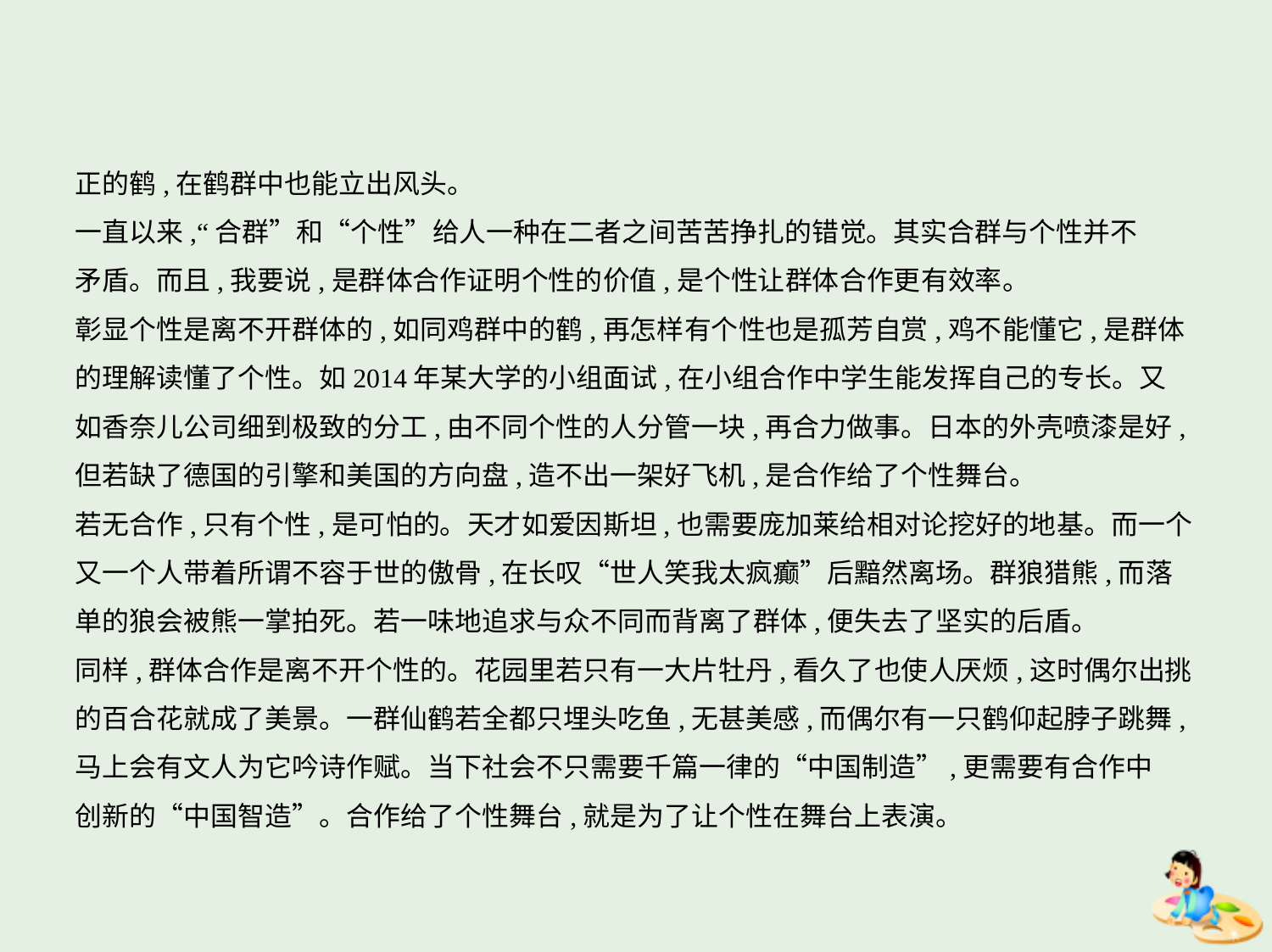

正的鹤,在鹤群中也能立出风头。
一直以来,“合群”和“个性”给人一种在二者之间苦苦挣扎的错觉。其实合群与个性并不
矛盾。而且,我要说,是群体合作证明个性的价值,是个性让群体合作更有效率。
彰显个性是离不开群体的,如同鸡群中的鹤,再怎样有个性也是孤芳自赏,鸡不能懂它,是群体
的理解读懂了个性。如2014年某大学的小组面试,在小组合作中学生能发挥自己的专长。又
如香奈儿公司细到极致的分工,由不同个性的人分管一块,再合力做事。日本的外壳喷漆是好,
但若缺了德国的引擎和美国的方向盘,造不出一架好飞机,是合作给了个性舞台。
若无合作,只有个性,是可怕的。天才如爱因斯坦,也需要庞加莱给相对论挖好的地基。而一个
又一个人带着所谓不容于世的傲骨,在长叹“世人笑我太疯癫”后黯然离场。群狼猎熊,而落
单的狼会被熊一掌拍死。若一味地追求与众不同而背离了群体,便失去了坚实的后盾。
同样,群体合作是离不开个性的。花园里若只有一大片牡丹,看久了也使人厌烦,这时偶尔出挑
的百合花就成了美景。一群仙鹤若全都只埋头吃鱼,无甚美感,而偶尔有一只鹤仰起脖子跳舞,
马上会有文人为它吟诗作赋。当下社会不只需要千篇一律的“中国制造”,更需要有合作中
创新的“中国智造”。合作给了个性舞台,就是为了让个性在舞台上表演。